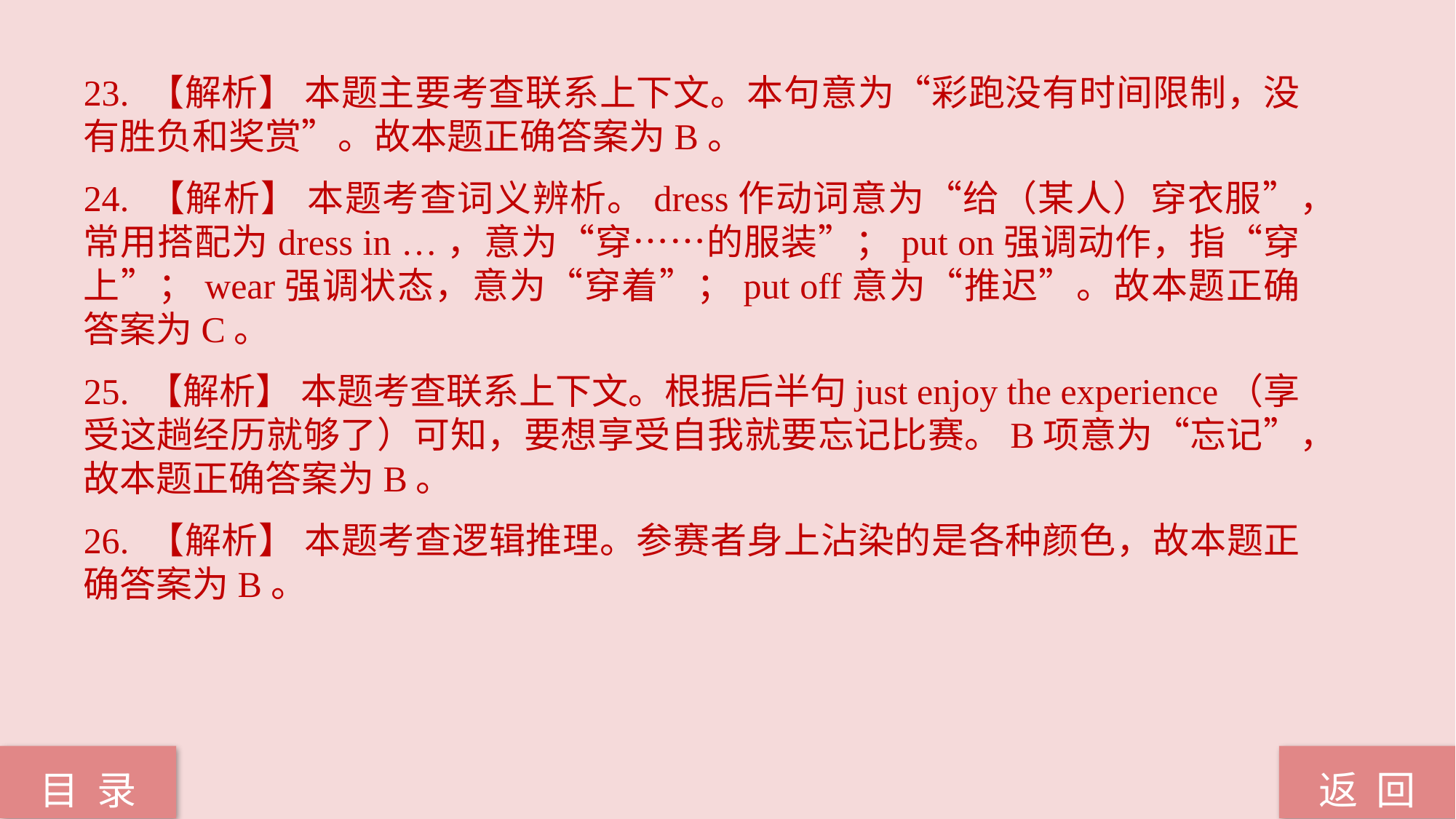

23. 【解析】 本题主要考查联系上下文。本句意为“彩跑没有时间限制，没有胜负和奖赏”。故本题正确答案为B。
24. 【解析】 本题考查词义辨析。dress作动词意为“给（某人）穿衣服”，常用搭配为dress in …，意为“穿……的服装”；put on强调动作，指“穿上”；wear强调状态，意为“穿着”；put off意为“推迟”。故本题正确答案为C。
25. 【解析】 本题考查联系上下文。根据后半句just enjoy the experience（享受这趟经历就够了）可知，要想享受自我就要忘记比赛。B项意为“忘记”，故本题正确答案为B。
26. 【解析】 本题考查逻辑推理。参赛者身上沾染的是各种颜色，故本题正确答案为B。
返  回